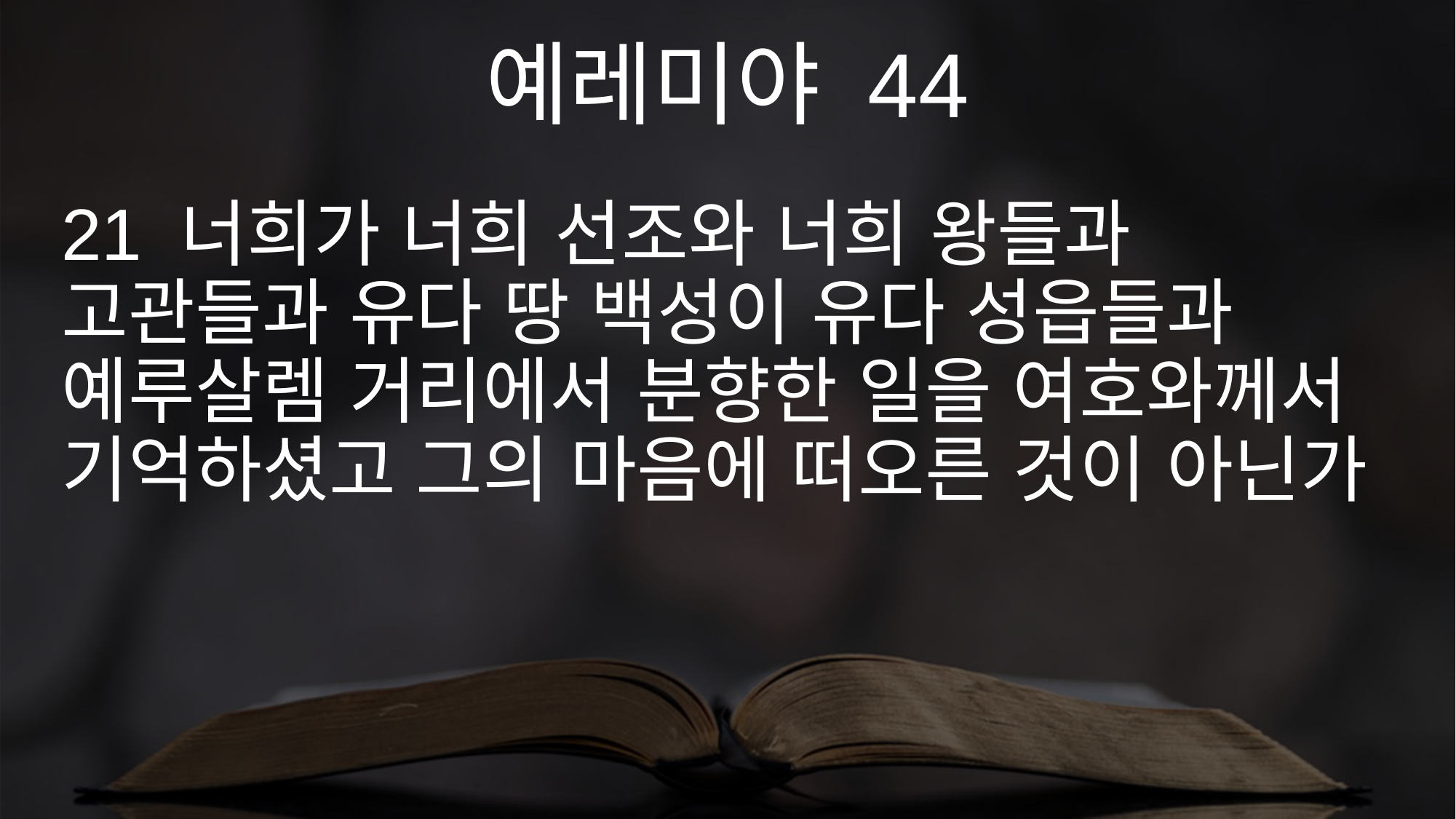

예레미야 44
21 너희가 너희 선조와 너희 왕들과 고관들과 유다 땅 백성이 유다 성읍들과 예루살렘 거리에서 분향한 일을 여호와께서 기억하셨고 그의 마음에 떠오른 것이 아닌가